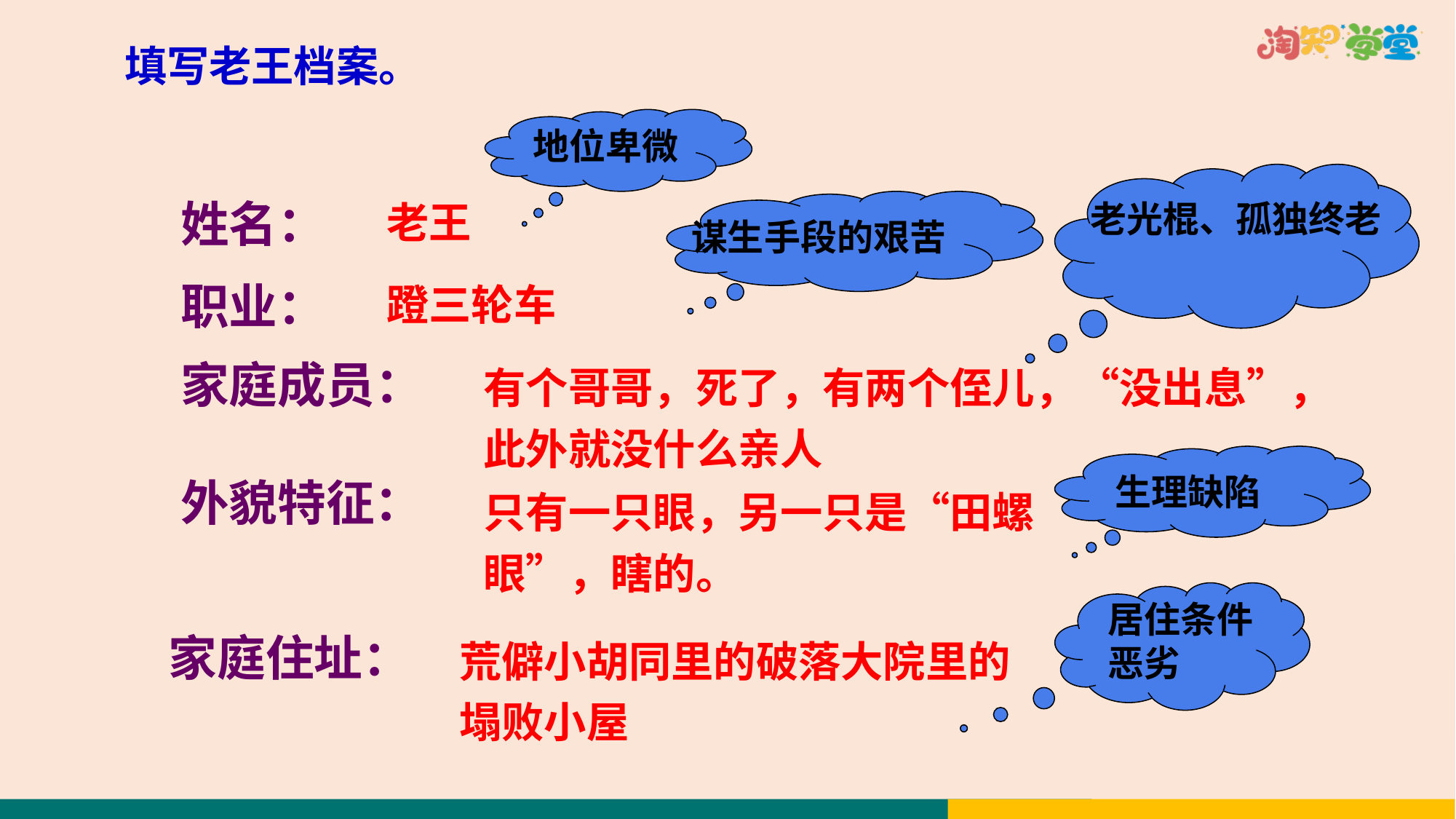

填写老王档案。

地位卑微

老光棍、孤独终老
姓名：
老王

谋生手段的艰苦
职业：
蹬三轮车
家庭成员：
有个哥哥，死了，有两个侄儿，“没出息”，此外就没什么亲人

生理缺陷
外貌特征：
只有一只眼，另一只是“田螺眼”，瞎的。

居住条件恶劣
家庭住址：
荒僻小胡同里的破落大院里的塌败小屋